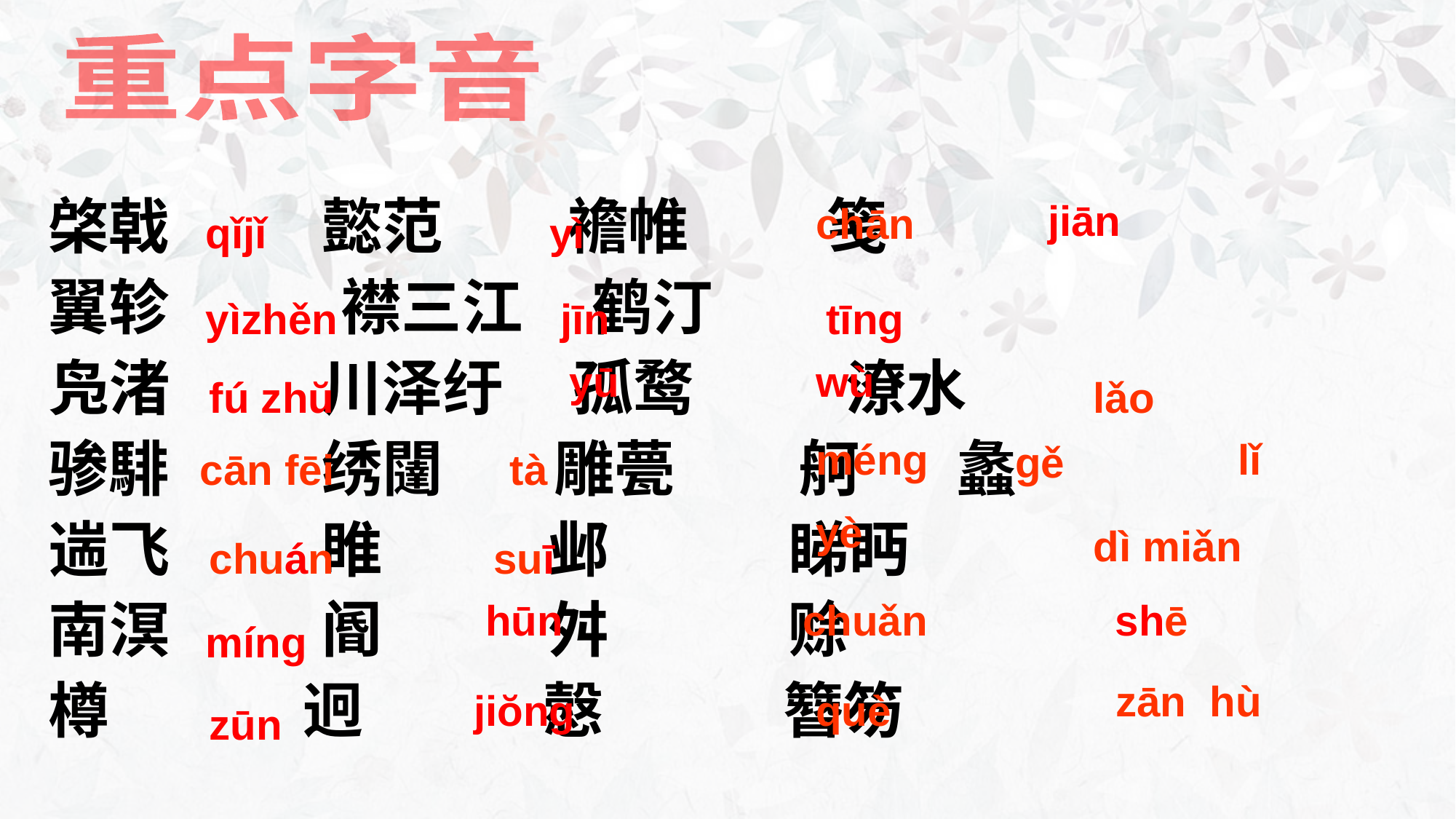

重点字音
jiān
chān
棨戟           懿范         襜帷          笺
翼轸       　 襟三江     鹤汀
凫渚           川泽纡     孤鹜           潦水
骖騑           绣闥        雕甍         舸       蠡
遄飞           睢            邺             睇眄
南溟           阍            舛             赊
樽              迥             慤             簪笏
qǐjǐ
yì
jīn
tīng
yìzhěn
wù
yū
fú zhŭ
lǎo
méng
lǐ
gě
tà
cān fēi
yè
dì miǎn
suī
chuán
hūn
chuǎn
shē
míng
zān  hù
jiŏng
què
zūn